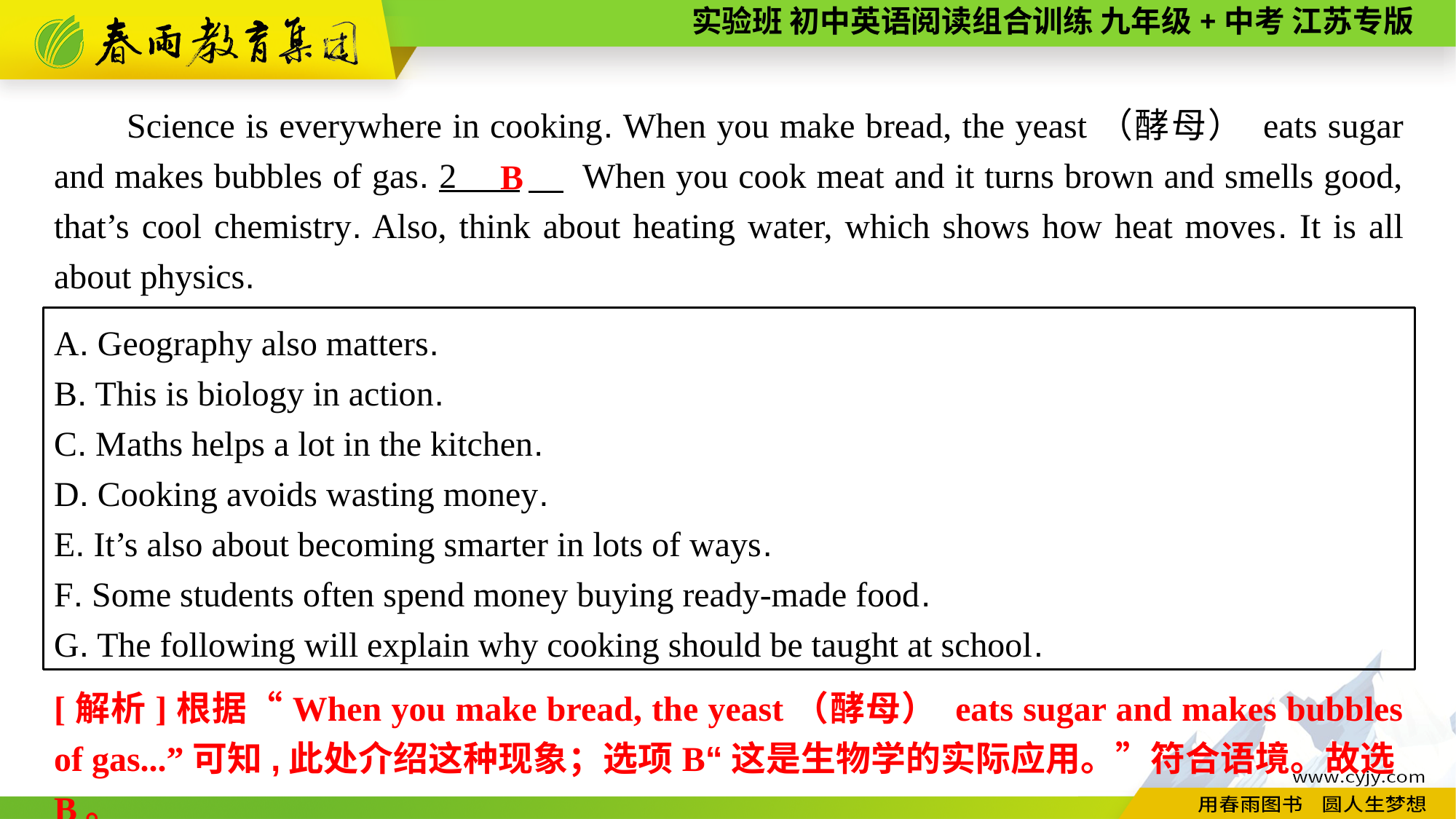

Science is everywhere in cooking. When you make bread, the yeast（酵母） eats sugar and makes bubbles of gas. 2      　 When you cook meat and it turns brown and smells good, that’s cool chemistry. Also, think about heating water, which shows how heat moves. It is all about physics.
B
A. Geography also matters.
B. This is biology in action.
C. Maths helps a lot in the kitchen.
D. Cooking avoids wasting money.
E. It’s also about becoming smarter in lots of ways.
F. Some students often spend money buying ready-made food.
G. The following will explain why cooking should be taught at school.
[解析]根据“When you make bread, the yeast（酵母） eats sugar and makes bubbles of gas...”可知,此处介绍这种现象；选项B“这是生物学的实际应用。”符合语境。故选B。